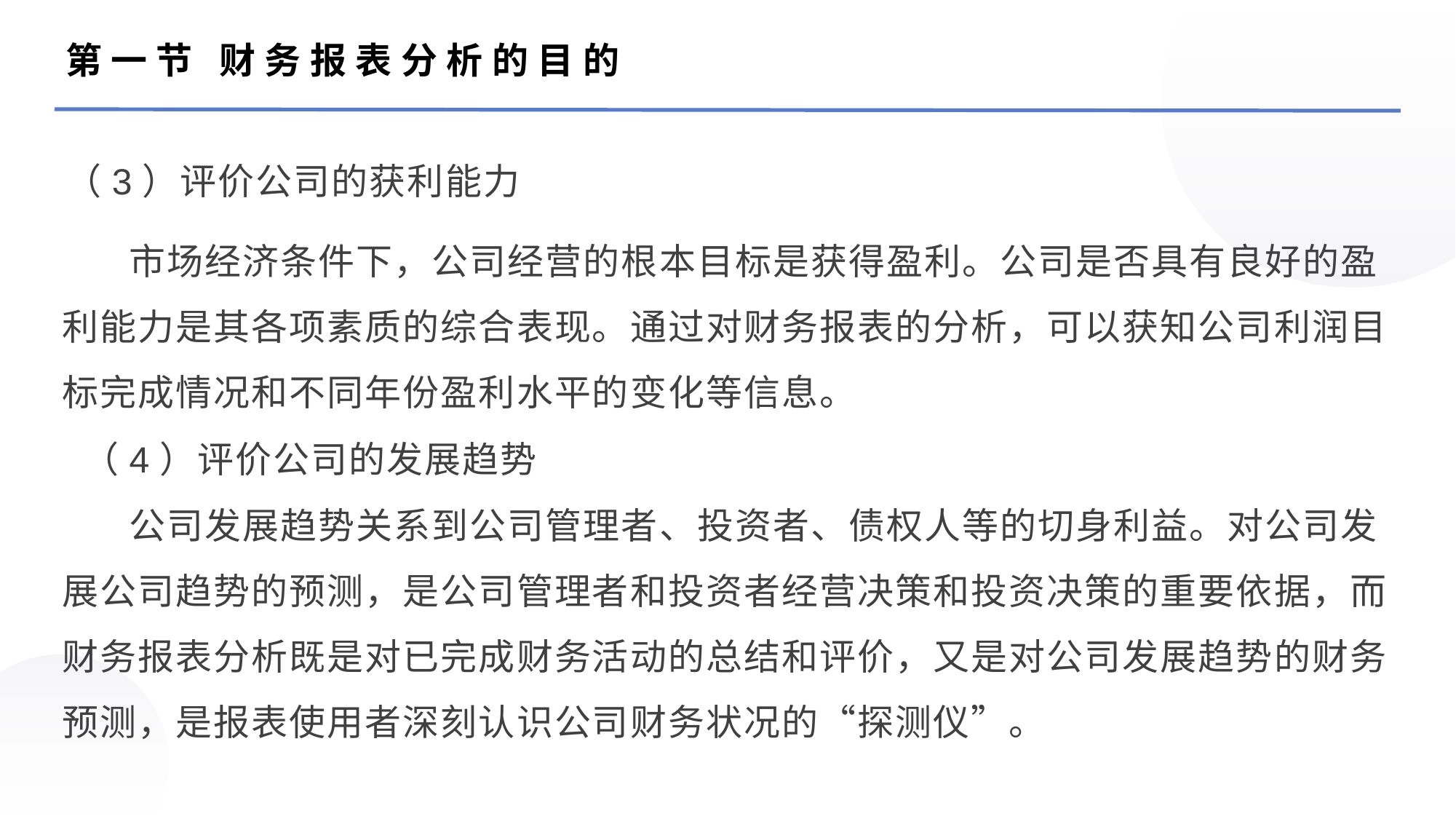

第一节 财务报表分析的目的
（3）评价公司的获利能力
      市场经济条件下，公司经营的根本目标是获得盈利。公司是否具有良好的盈利能力是其各项素质的综合表现。通过对财务报表的分析，可以获知公司利润目标完成情况和不同年份盈利水平的变化等信息。
（4）评价公司的发展趋势
      公司发展趋势关系到公司管理者、投资者、债权人等的切身利益。对公司发展公司趋势的预测，是公司管理者和投资者经营决策和投资决策的重要依据，而财务报表分析既是对已完成财务活动的总结和评价，又是对公司发展趋势的财务预测，是报表使用者深刻认识公司财务状况的“探测仪”。

6